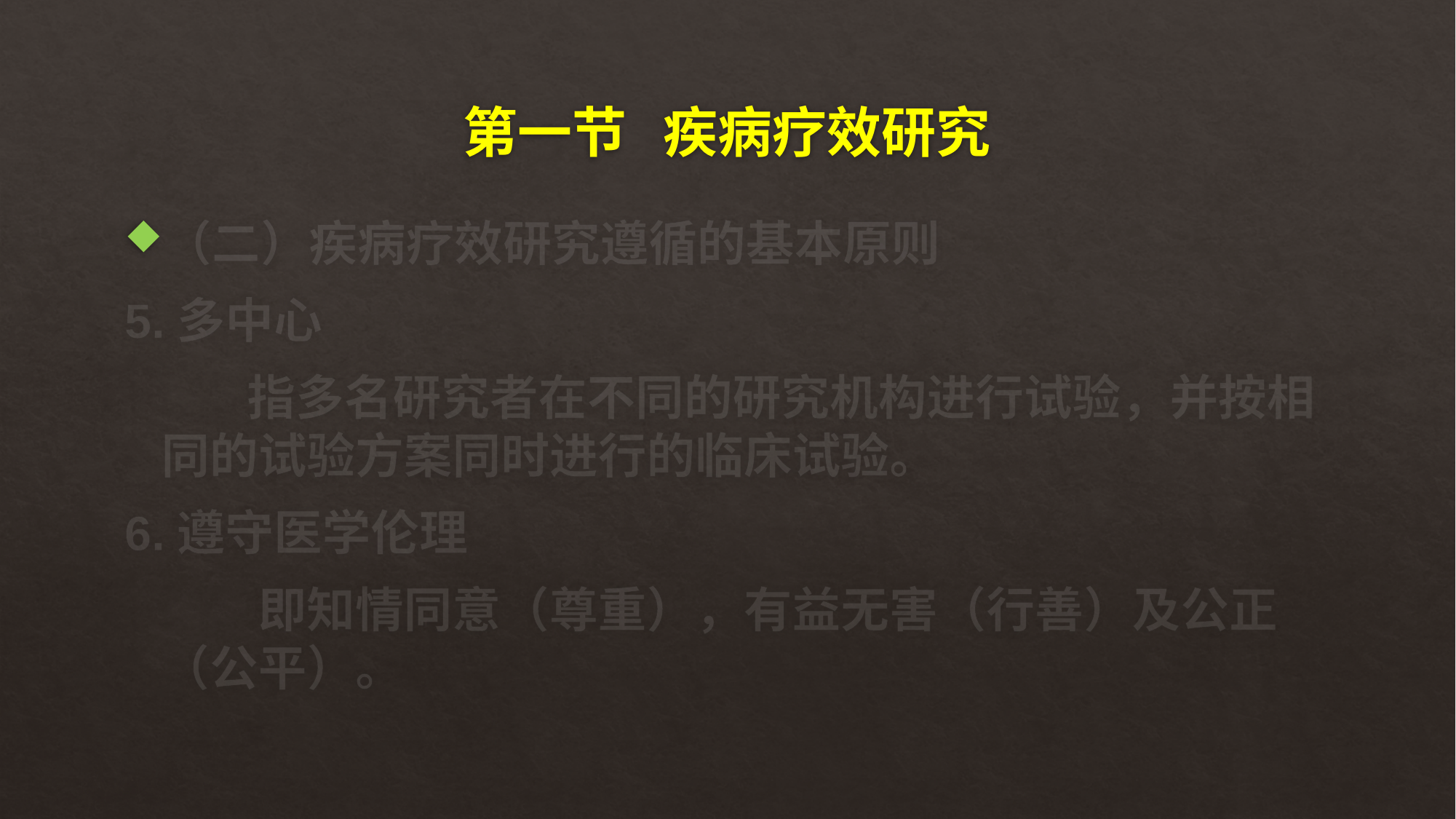

# 第一节   疾病疗效研究
（二）疾病疗效研究遵循的基本原则
5.多中心
          指多名研究者在不同的研究机构进行试验，并按相同的试验方案同时进行的临床试验。
6.遵守医学伦理
           即知情同意（尊重），有益无害（行善）及公正（公平）。